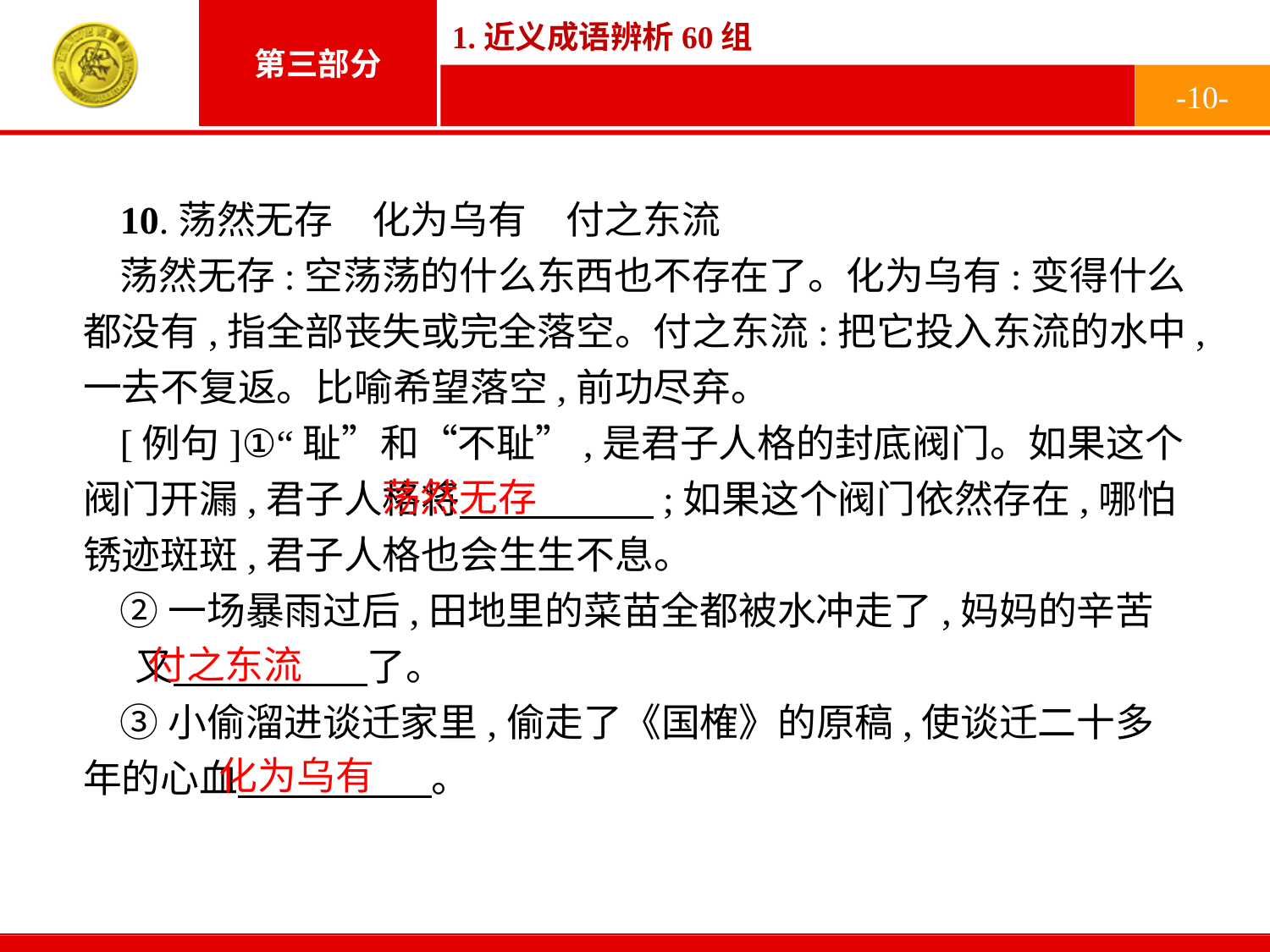

-10-
10.荡然无存　化为乌有　付之东流
荡然无存:空荡荡的什么东西也不存在了。化为乌有:变得什么都没有,指全部丧失或完全落空。付之东流:把它投入东流的水中,一去不复返。比喻希望落空,前功尽弃。
[例句]①“耻”和“不耻”,是君子人格的封底阀门。如果这个阀门开漏,君子人格将　　　　　;如果这个阀门依然存在,哪怕锈迹斑斑,君子人格也会生生不息。
②一场暴雨过后,田地里的菜苗全都被水冲走了,妈妈的辛苦          又　　　　　了。
③小偷溜进谈迁家里,偷走了《国榷》的原稿,使谈迁二十多年的心血　　　　　。
荡然无存
付之东流
化为乌有